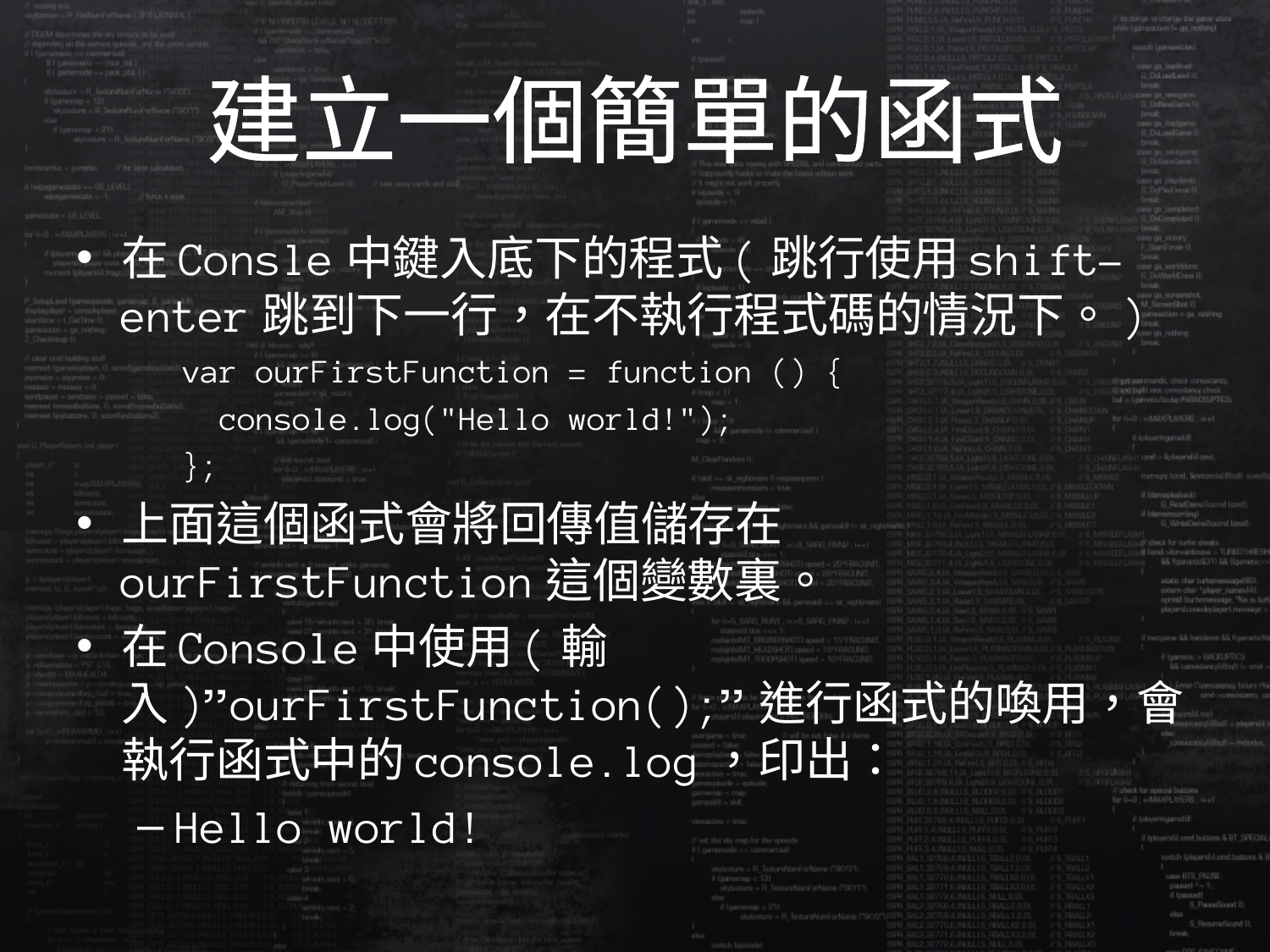

# 建立一個簡單的函式
在Consle中鍵入底下的程式(跳行使用shift-enter跳到下一行，在不執行程式碼的情況下。)
var ourFirstFunction = function () {
  console.log("Hello world!");
};
上面這個函式會將回傳值儲存在ourFirstFunction這個變數裏。
在Console中使用(輸入)”ourFirstFunction();”進行函式的喚用，會執行函式中的console.log，印出：
Hello world!